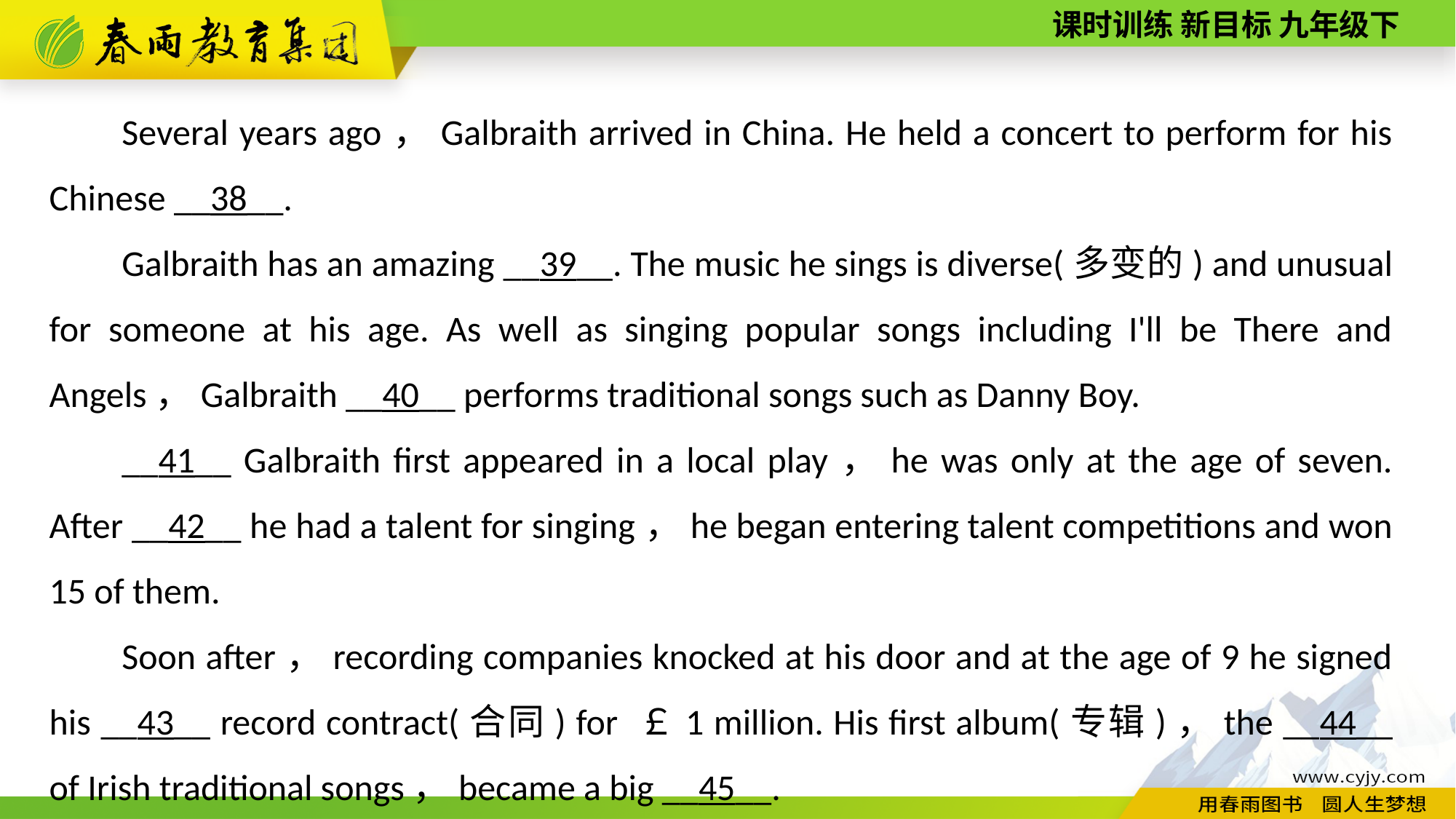

Several years ago，Galbraith arrived in China. He held a concert to perform for his Chinese __38__.
Galbraith has an amazing __39__. The music he sings is diverse(多变的) and unusual for someone at his age. As well as singing popular songs including I'll be There and Angels，Galbraith __40__ performs traditional songs such as Danny Boy.
__41__ Galbraith first appeared in a local play，he was only at the age of seven. After __42__ he had a talent for singing，he began entering talent competitions and won 15 of them.
Soon after，recording companies knocked at his door and at the age of 9 he signed his __43__ record contract(合同) for ￡1 million. His first album(专辑)，the __44__ of Irish traditional songs，became a big __45__.